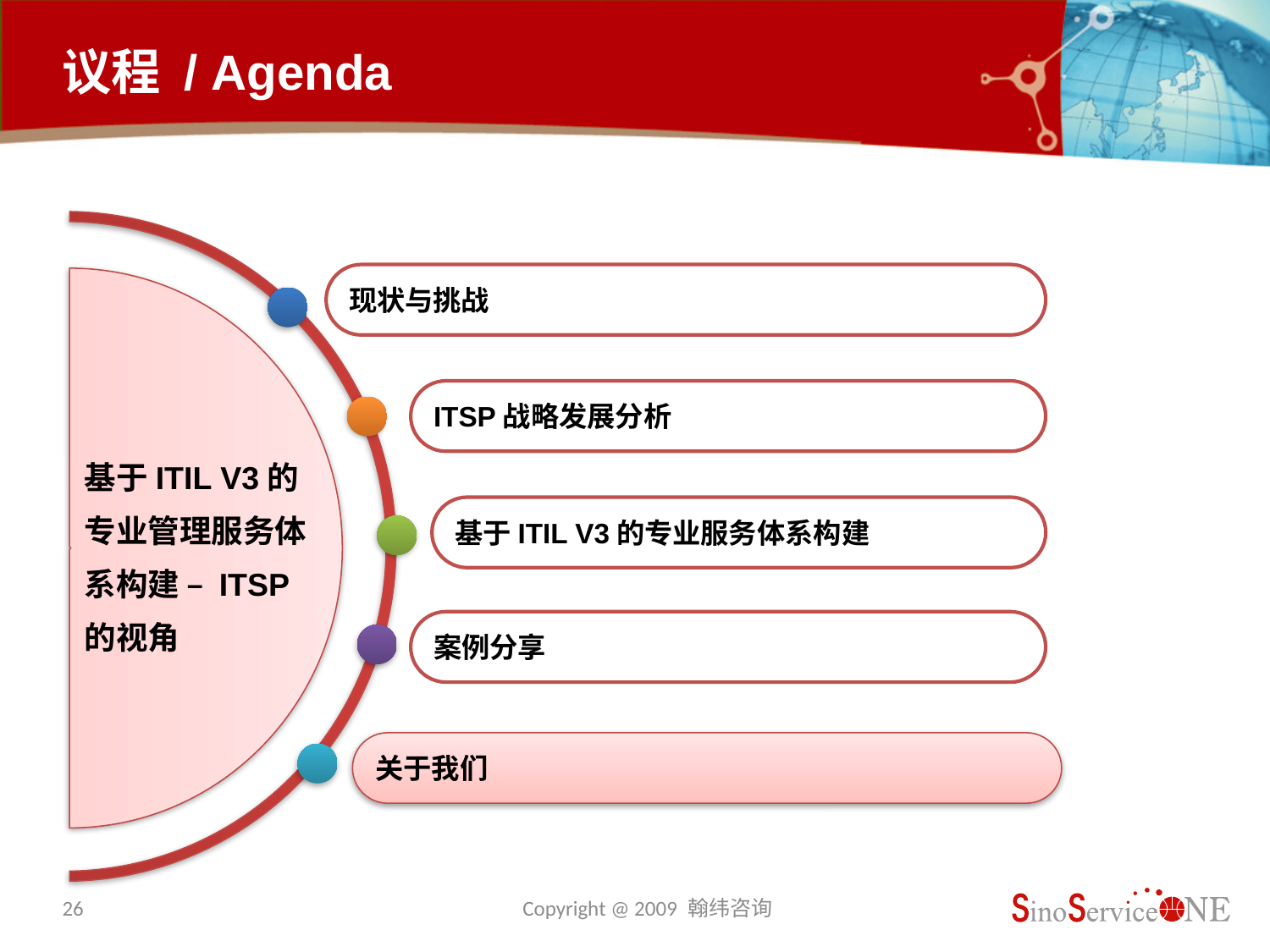

此页面相当于Word文档的一级标题页面，即PPT文档的所有一级标题列在此。二级标题使用方法见下页。
# 议程 / Agenda
当值章节对应的椭圆框使用效果：绘图工具-形状样式-红色系列-细微效果-强调2
此椭圆框亦使用了“百叶窗”自定义动画效果

现状与挑战

ITSP战略发展分析

基于ITIL V3的专业管理服务体系构建 – ITSP的视角

用文档主标题替换右侧半圆球中的问好
其他章节对应椭圆框不使用任何效果，包括动画效果
基于ITIL V3的专业服务体系构建

案例分享

关于我们

26
Copyright @ 2009 翰纬咨询